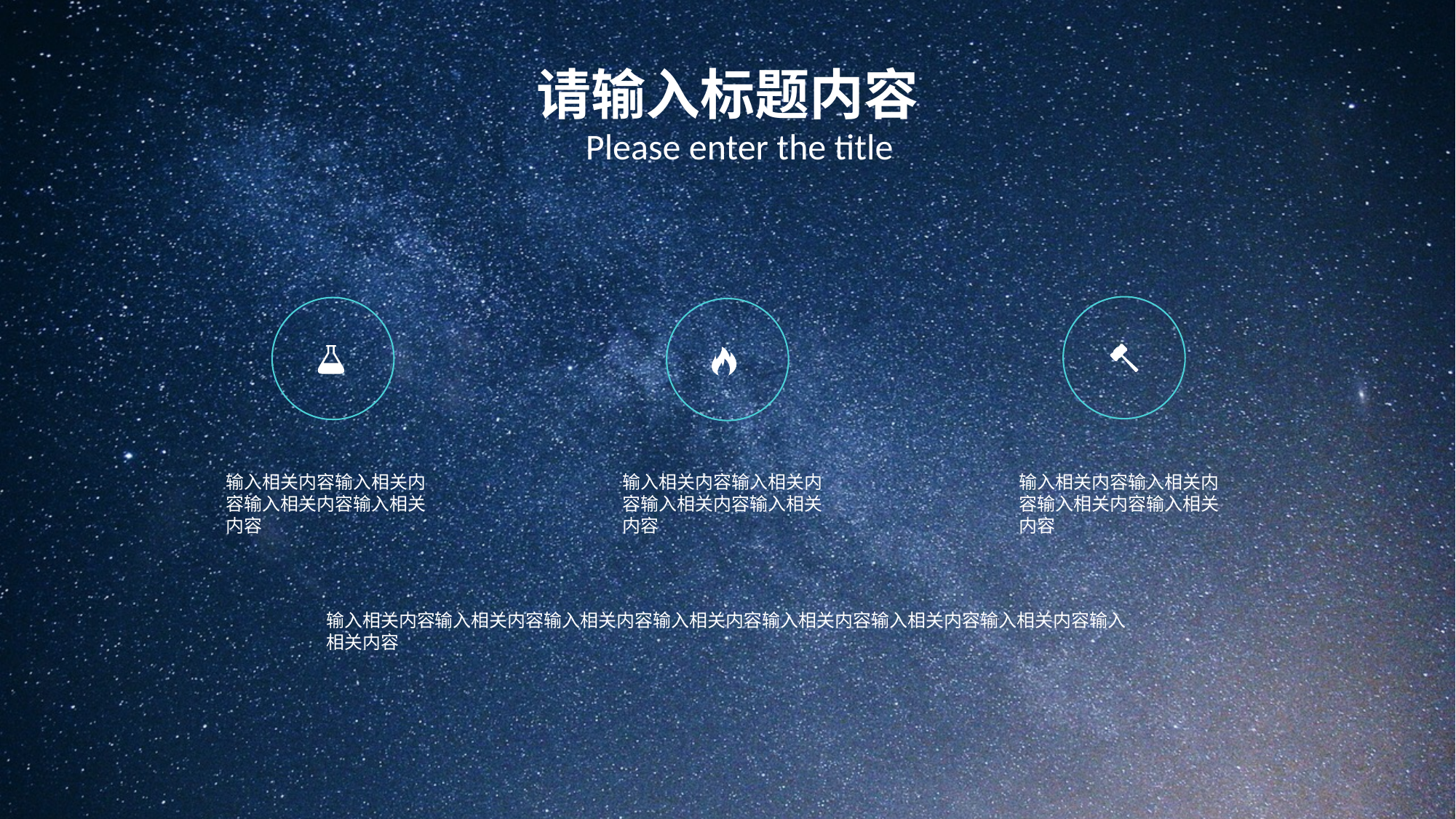

请输入标题内容
Please enter the title

输入相关内容输入相关内容输入相关内容输入相关内容

输入相关内容输入相关内容输入相关内容输入相关内容
输入相关内容输入相关内容输入相关内容输入相关内容
输入相关内容输入相关内容输入相关内容输入相关内容输入相关内容输入相关内容输入相关内容输入相关内容